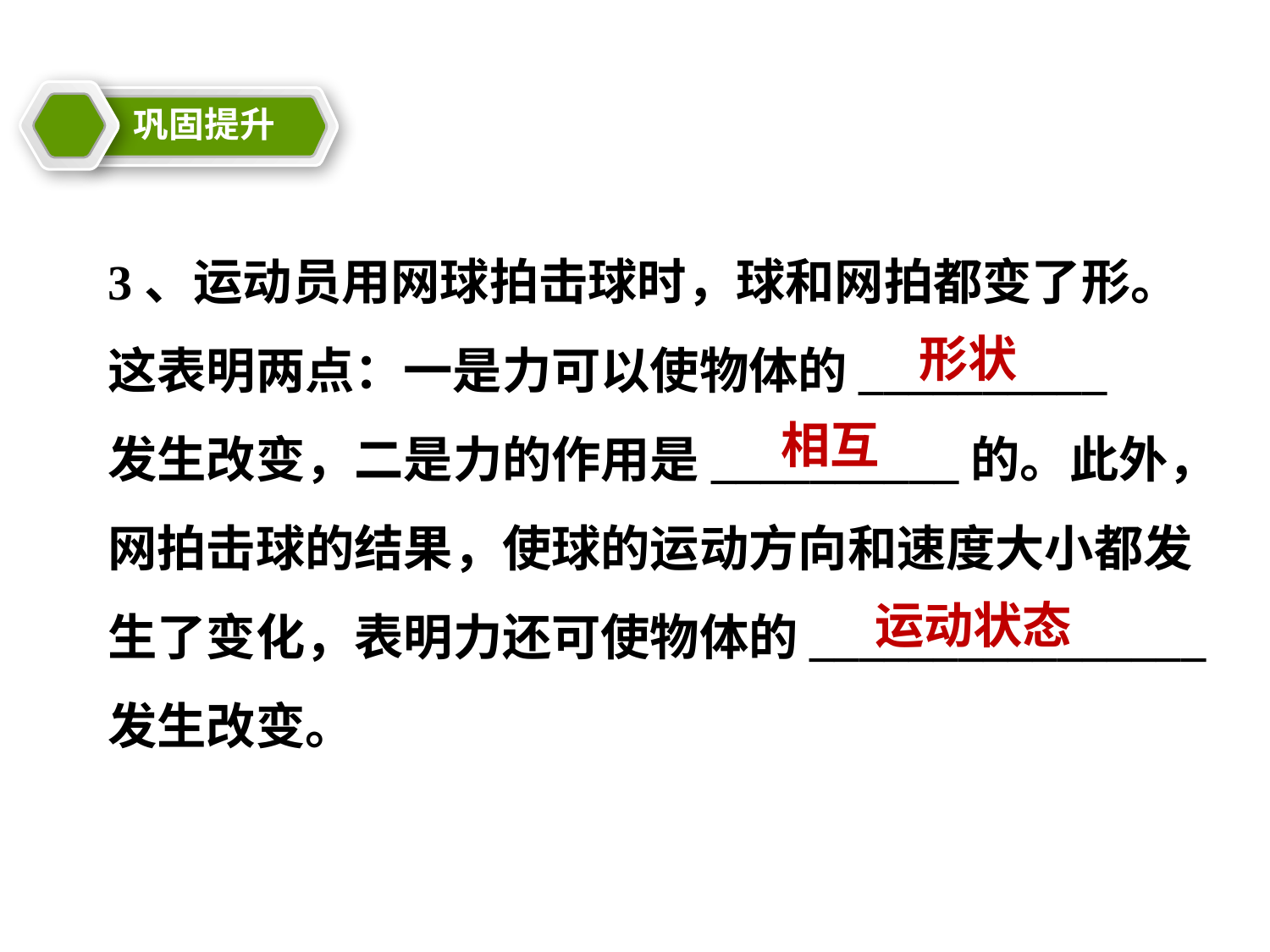

巩固提升
教学目标
3、运动员用网球拍击球时，球和网拍都变了形。这表明两点：一是力可以使物体的__________      发生改变，二是力的作用是__________的。此外，网拍击球的结果，使球的运动方向和速度大小都发生了变化，表明力还可使物体的________________发生改变。
形状
相互
运动状态